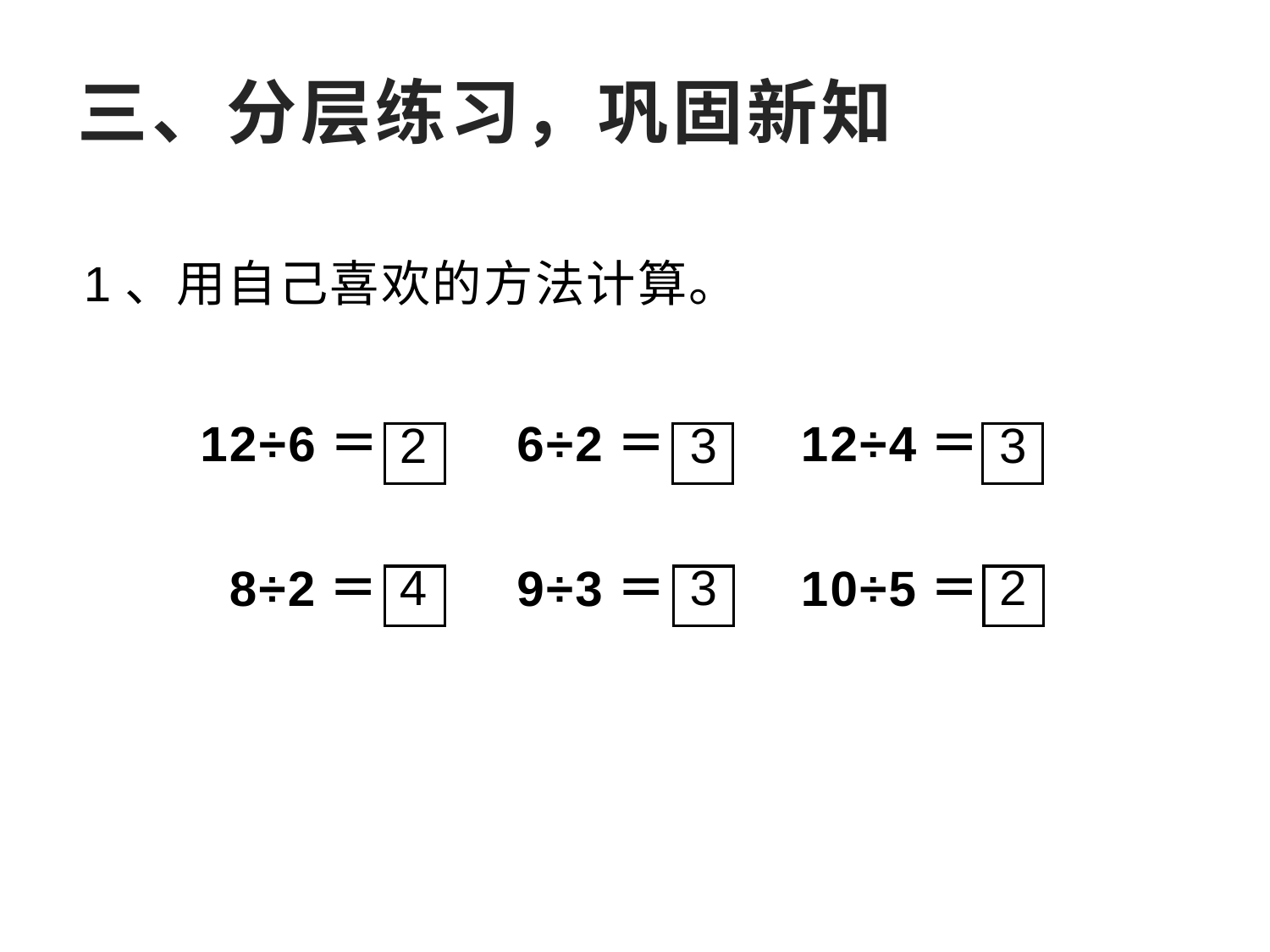

# 三、分层练习，巩固新知
1、用自己喜欢的方法计算。
12÷6＝
6÷2＝
12÷4＝
2
3
3

4
2
3
8÷2＝
9÷3＝
10÷5＝